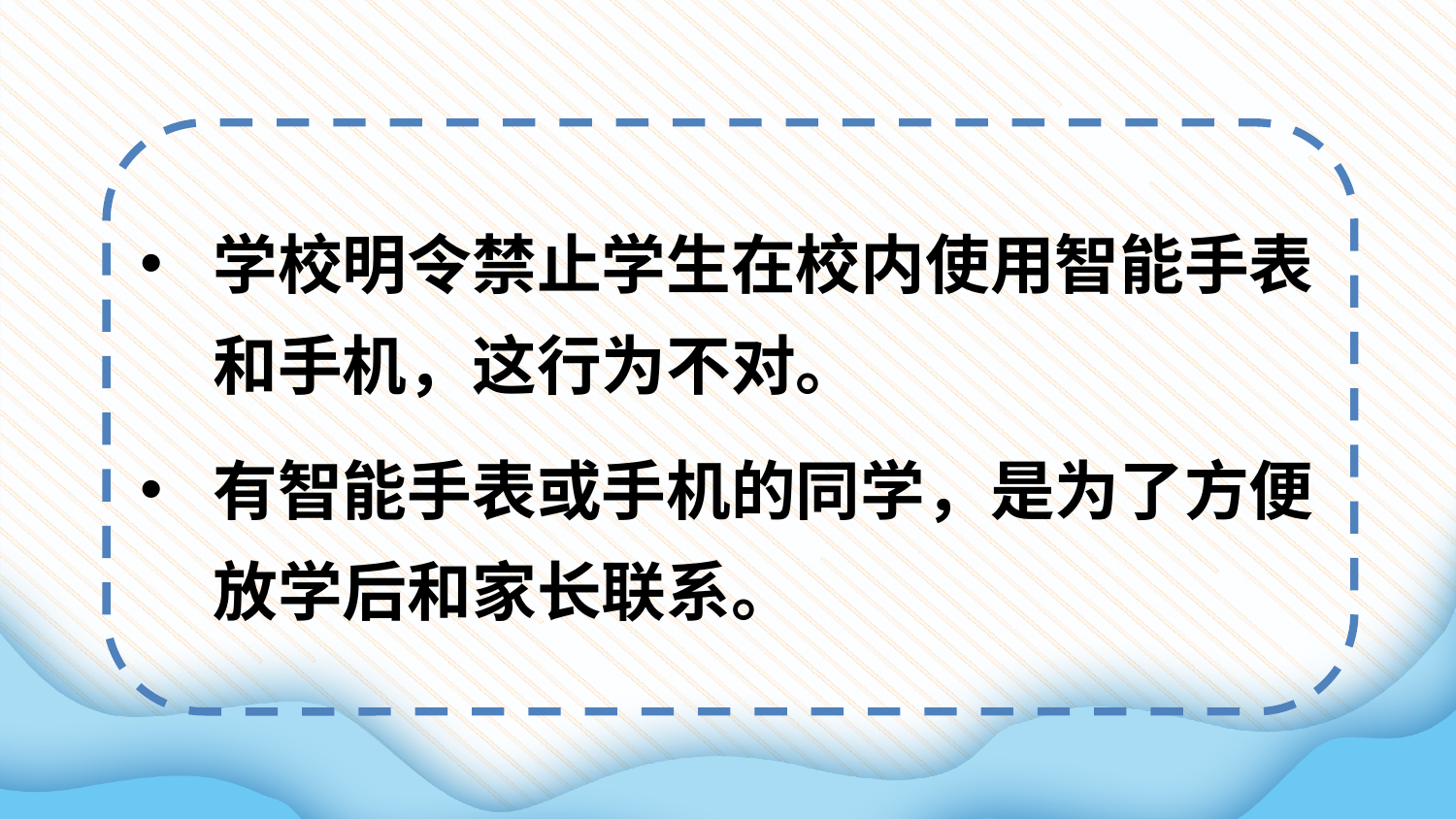

学校明令禁止学生在校内使用智能手表和手机，这行为不对。
有智能手表或手机的同学，是为了方便放学后和家长联系。